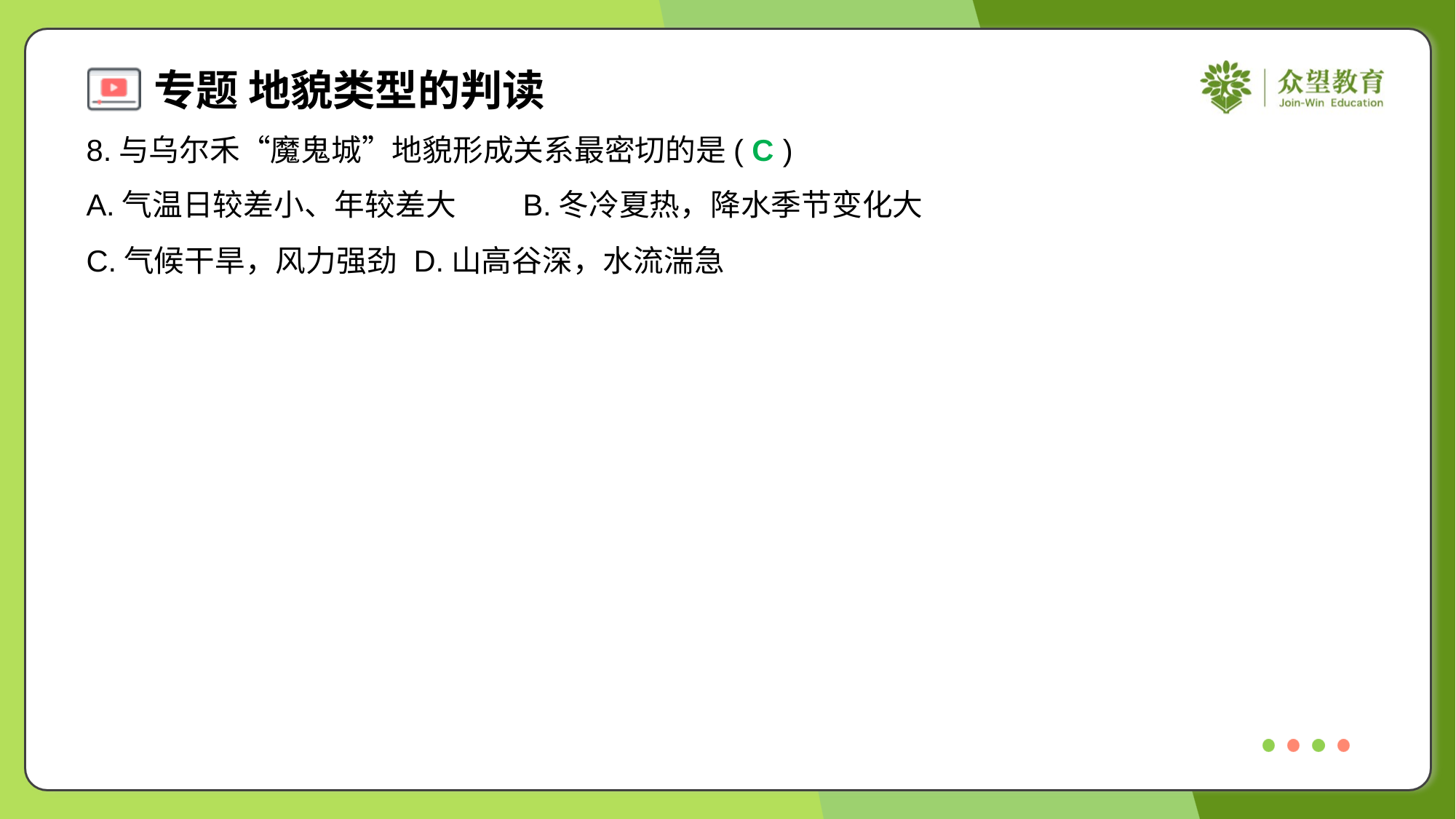

8.与乌尔禾“魔鬼城”地貌形成关系最密切的是(     )
C
A.气温日较差小、年较差大	B.冬冷夏热，降水季节变化大
C.气候干旱，风力强劲	D.山高谷深，水流湍急